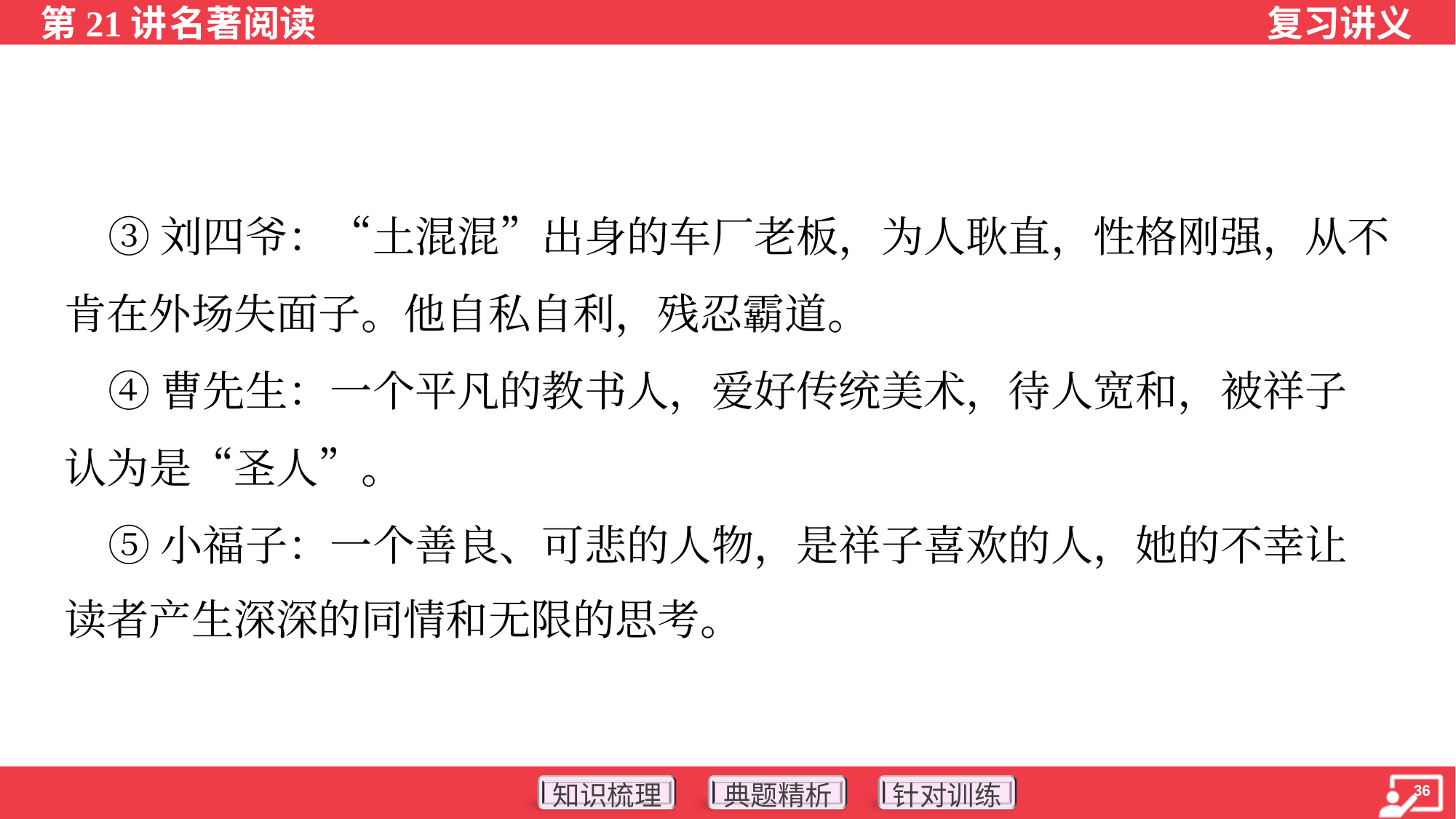

③刘四爷：“土混混”出身的车厂老板，为人耿直，性格刚强，从不
肯在外场失面子。他自私自利，残忍霸道。
    ④曹先生：一个平凡的教书人，爱好传统美术，待人宽和，被祥子
认为是“圣人”。
    ⑤小福子：一个善良、可悲的人物，是祥子喜欢的人，她的不幸让
读者产生深深的同情和无限的思考。